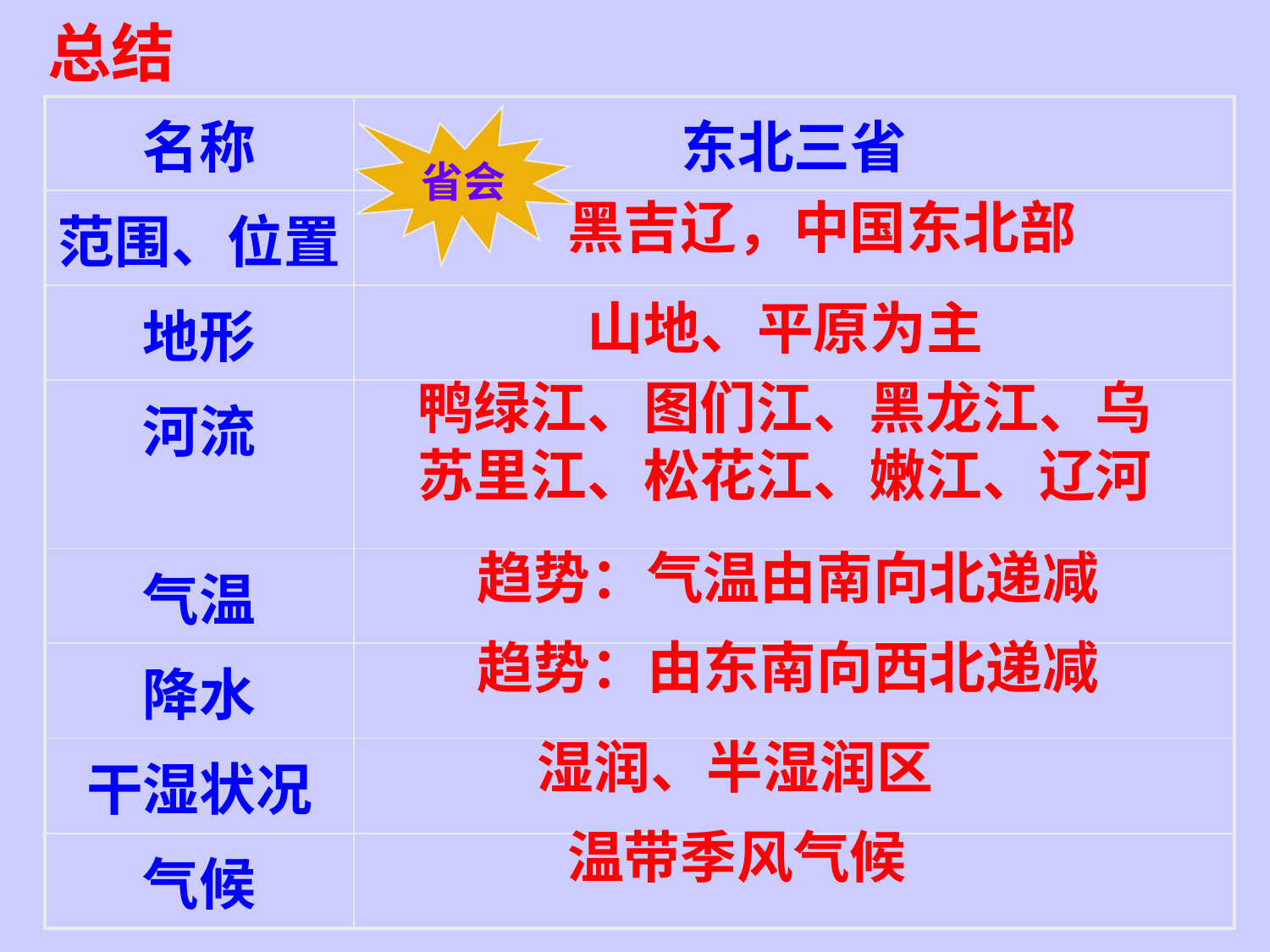

总结
| 名称 | 东北三省 |
| --- | --- |
| 范围、位置 |  |
| 地形 |  |
| 河流 |  |
| 气温 |  |
| 降水 |  |
| 干湿状况 |  |
| 气候 |  |
省会
黑吉辽，中国东北部
山地、平原为主
鸭绿江、图们江、黑龙江、乌苏里江、松花江、嫩江、辽河
趋势：气温由南向北递减
趋势：由东南向西北递减
湿润、半湿润区
温带季风气候